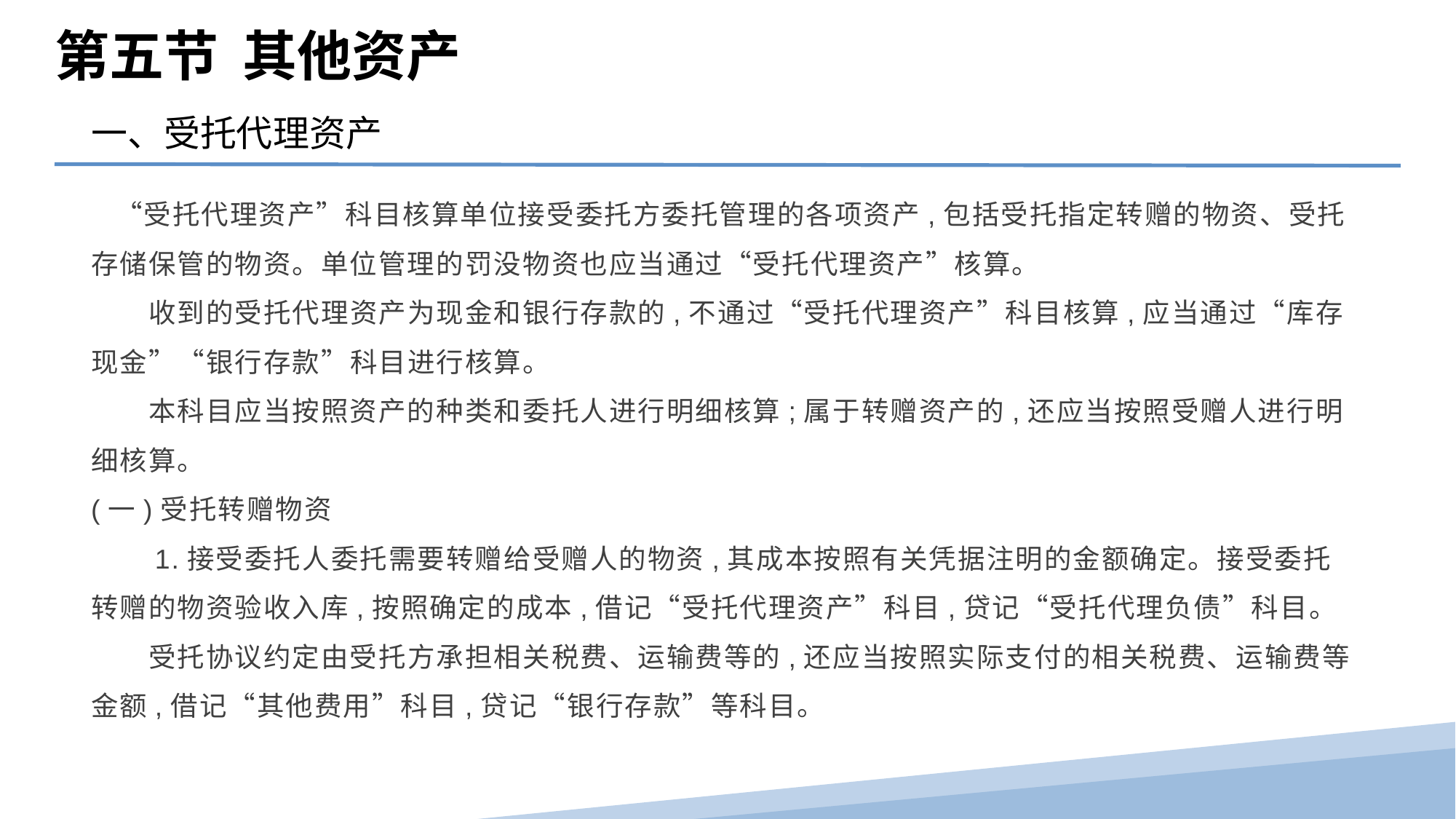

第五节  其他资产
一、受托代理资产
　“受托代理资产”科目核算单位接受委托方委托管理的各项资产,包括受托指定转赠的物资、受托存储保管的物资。单位管理的罚没物资也应当通过“受托代理资产”核算。
　　收到的受托代理资产为现金和银行存款的,不通过“受托代理资产”科目核算,应当通过“库存现金”“银行存款”科目进行核算。
　　本科目应当按照资产的种类和委托人进行明细核算;属于转赠资产的,还应当按照受赠人进行明细核算。
(一)受托转赠物资
　　1.接受委托人委托需要转赠给受赠人的物资,其成本按照有关凭据注明的金额确定。接受委托转赠的物资验收入库,按照确定的成本,借记“受托代理资产”科目,贷记“受托代理负债”科目。
　　受托协议约定由受托方承担相关税费、运输费等的,还应当按照实际支付的相关税费、运输费等金额,借记“其他费用”科目,贷记“银行存款”等科目。